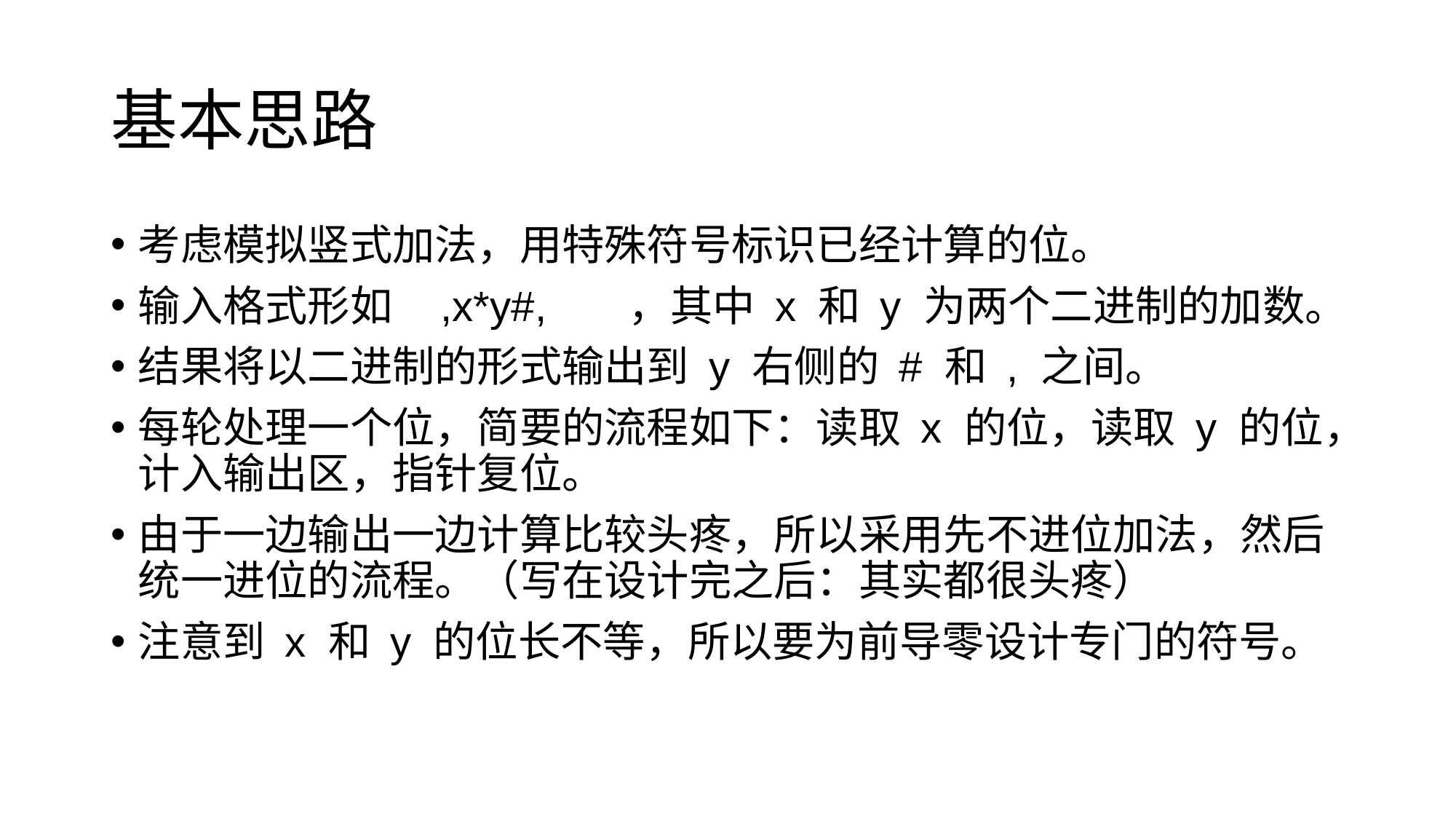

# 基本思路
考虑模拟竖式加法，用特殊符号标识已经计算的位。
输入格式形如    ,x*y#,      ，其中 x 和 y 为两个二进制的加数。
结果将以二进制的形式输出到 y 右侧的 # 和 , 之间。
每轮处理一个位，简要的流程如下：读取 x 的位，读取 y 的位，计入输出区，指针复位。
由于一边输出一边计算比较头疼，所以采用先不进位加法，然后统一进位的流程。（写在设计完之后：其实都很头疼）
注意到 x 和 y 的位长不等，所以要为前导零设计专门的符号。